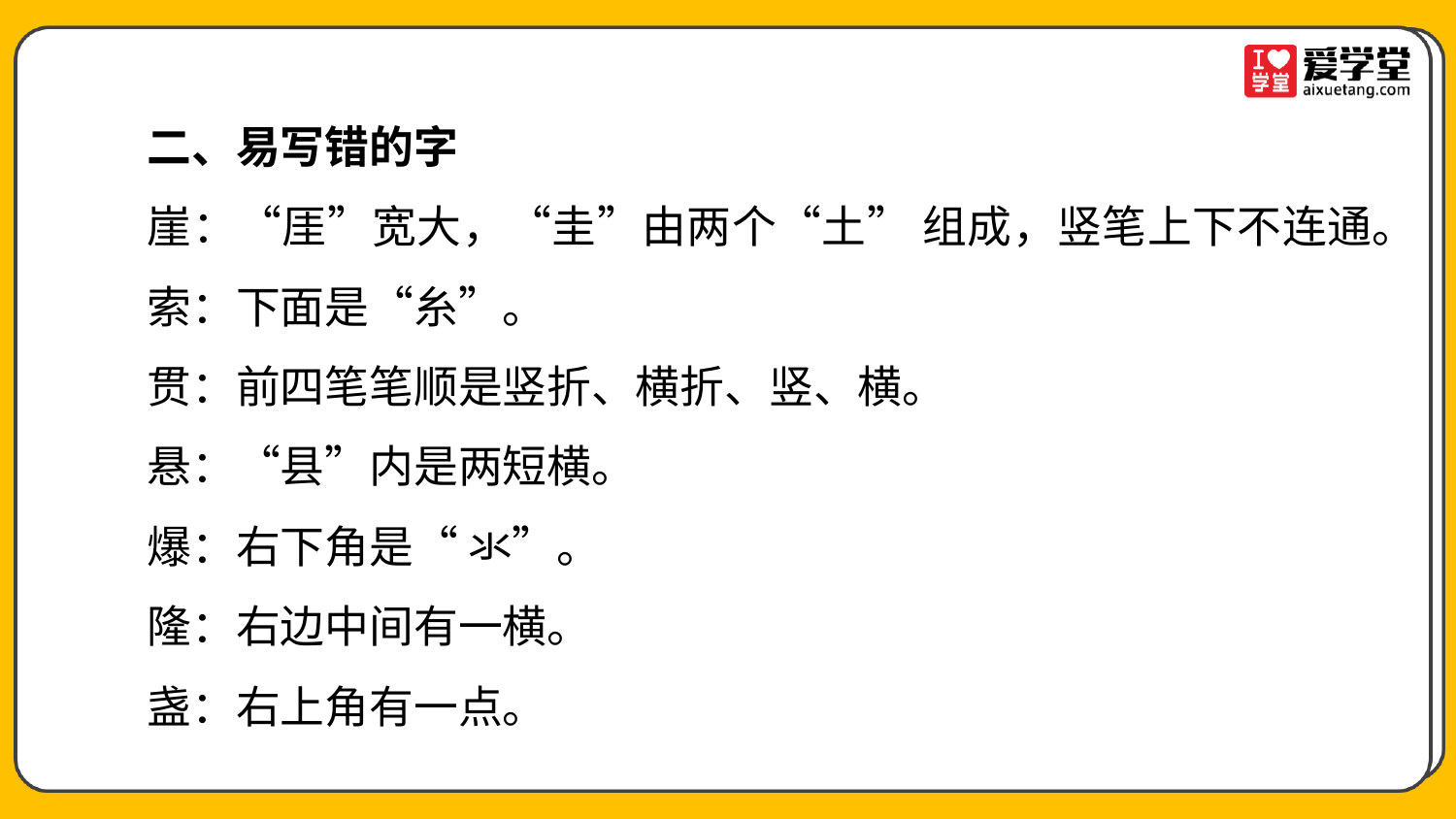

二、易写错的字
崖：“厓”宽大，“圭”由两个“土” 组成，竖笔上下不连通。
索：下面是“糸”。
贯：前四笔笔顺是竖折、横折、竖、横。
悬：“县”内是两短横。
爆：右下角是“ 氺”。
隆：右边中间有一横。
盏：右上角有一点。